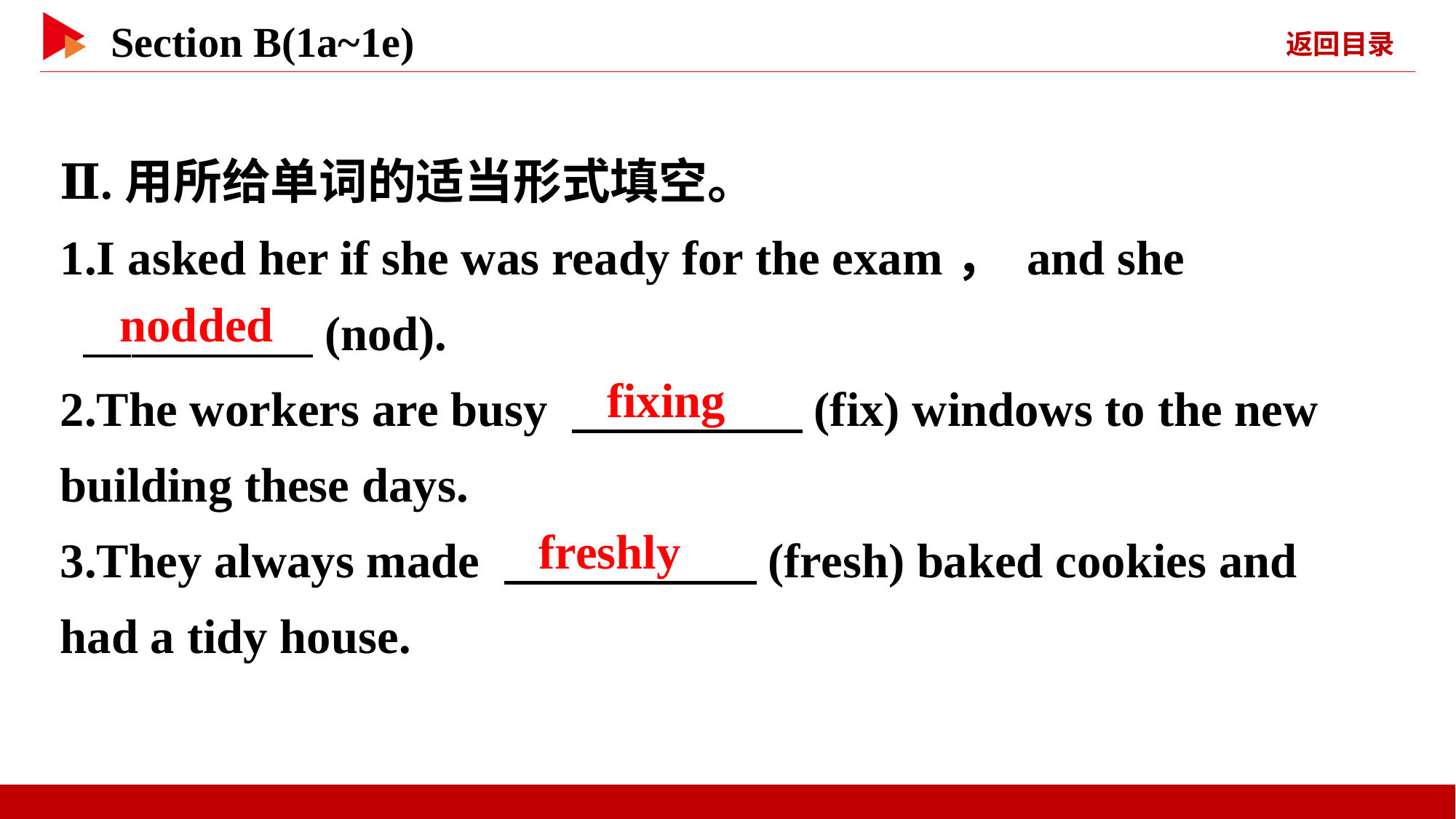

Ⅱ.用所给单词的适当形式填空。
1.I asked her if she was ready for the exam， and she
 　            　(nod).
2.The workers are busy 　            　(fix) windows to the new building these days.
3.They always made 　              　(fresh) baked cookies and had a tidy house.
nodded
fixing
freshly